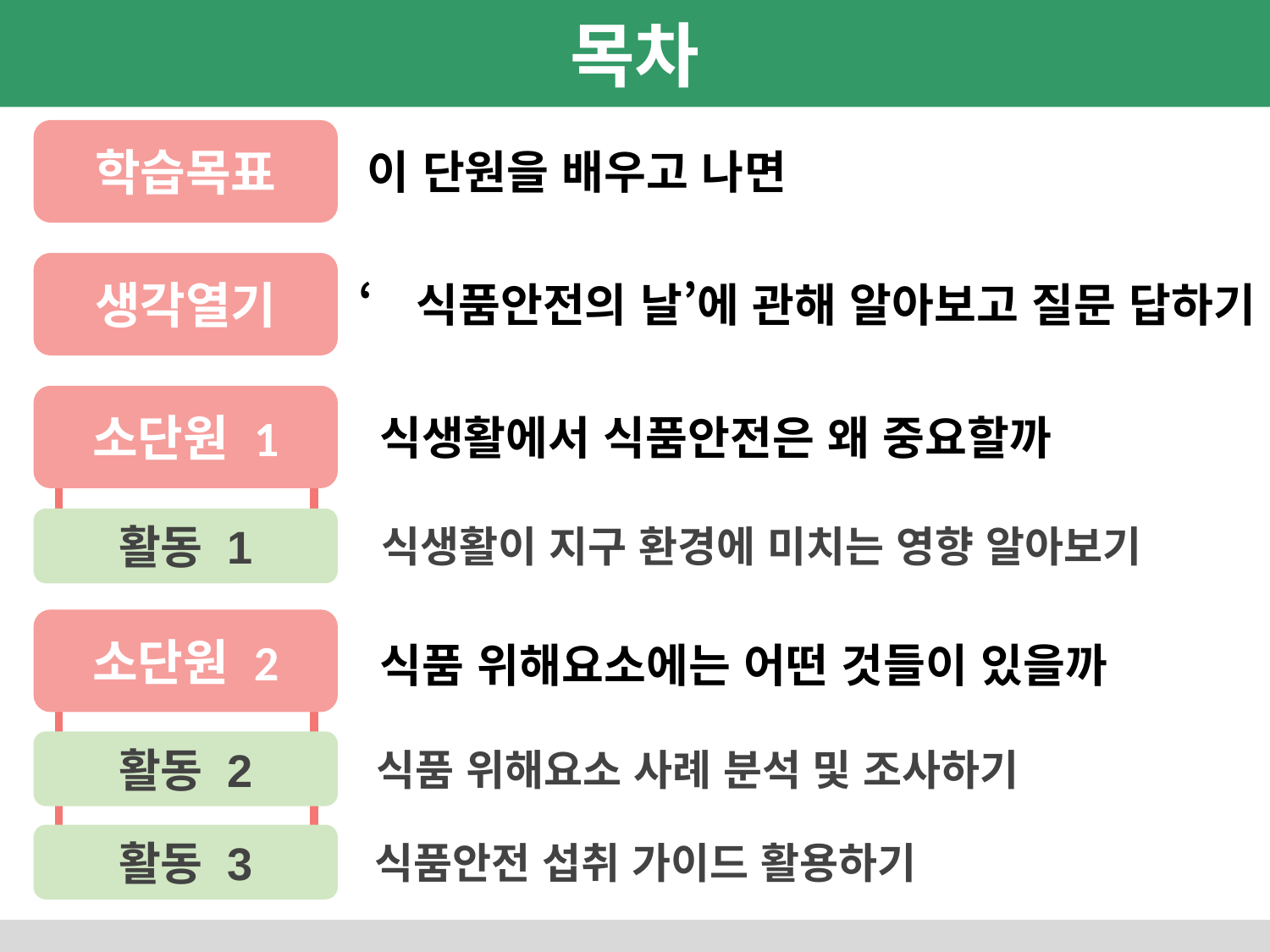

학습목표
이 단원을 배우고 나면
생각열기
‘식품안전의 날’에 관해 알아보고 질문 답하기
소단원 1
식생활에서 식품안전은 왜 중요할까
활동 1
식생활이 지구 환경에 미치는 영향 알아보기
소단원 2
식품 위해요소에는 어떤 것들이 있을까
활동 2
식품 위해요소 사례 분석 및 조사하기
활동 3
식품안전 섭취 가이드 활용하기